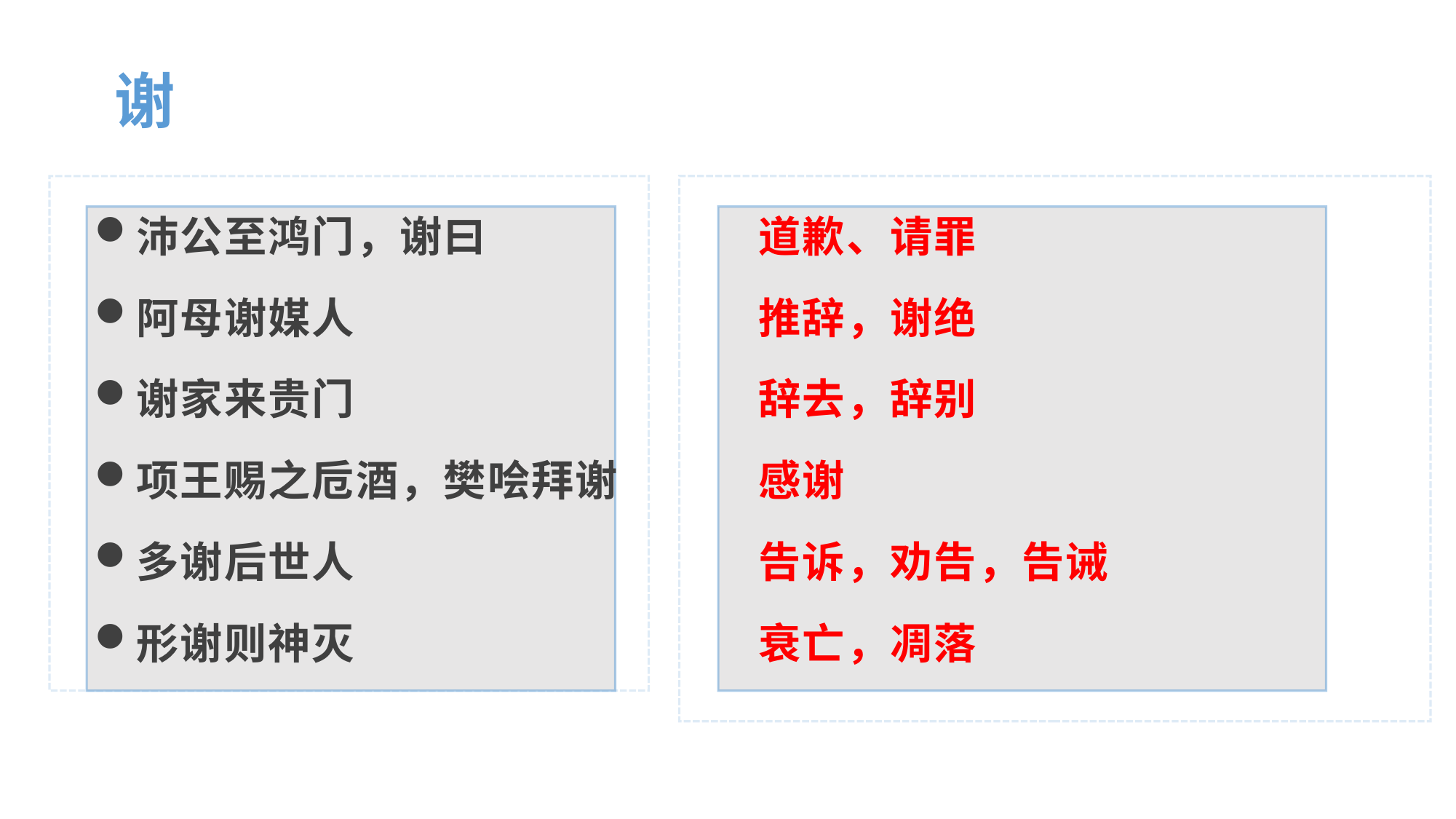

谢

沛公至鸿门，谢曰
阿母谢媒人
谢家来贵门
项王赐之卮酒，樊哙拜谢
多谢后世人
形谢则神灭
道歉、请罪
推辞，谢绝
辞去，辞别
感谢
告诉，劝告，告诫
衰亡，凋落